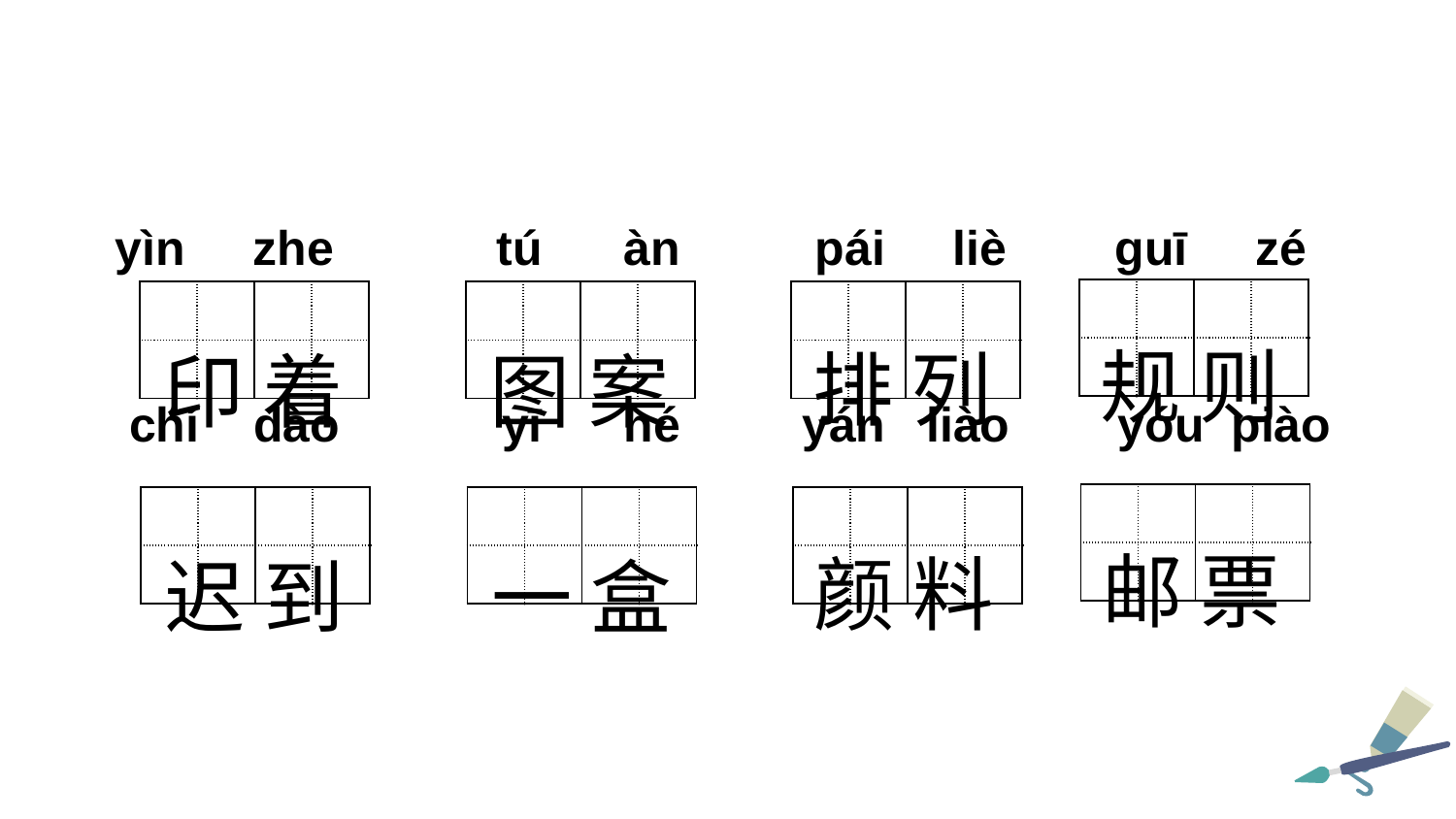

yìn     zhe            tú      àn          pái     liè        guī     zé

|  |  |  |  |
| --- | --- | --- | --- |
|  |  |  |  |
规 则
|  |  |  |  |
| --- | --- | --- | --- |
|  |  |  |  |
|  |  |  |  |
| --- | --- | --- | --- |
|  |  |  |  |
|  |  |  |  |
| --- | --- | --- | --- |
|  |  |  |  |
排 列
印 着
图 案

  chí    dào            yī      hé         yán   liào        yóu  piào
|  |  |  |  |
| --- | --- | --- | --- |
|  |  |  |  |
邮 票
|  |  |  |  |
| --- | --- | --- | --- |
|  |  |  |  |
|  |  |  |  |
| --- | --- | --- | --- |
|  |  |  |  |
|  |  |  |  |
| --- | --- | --- | --- |
|  |  |  |  |
颜 料
迟 到
一 盒